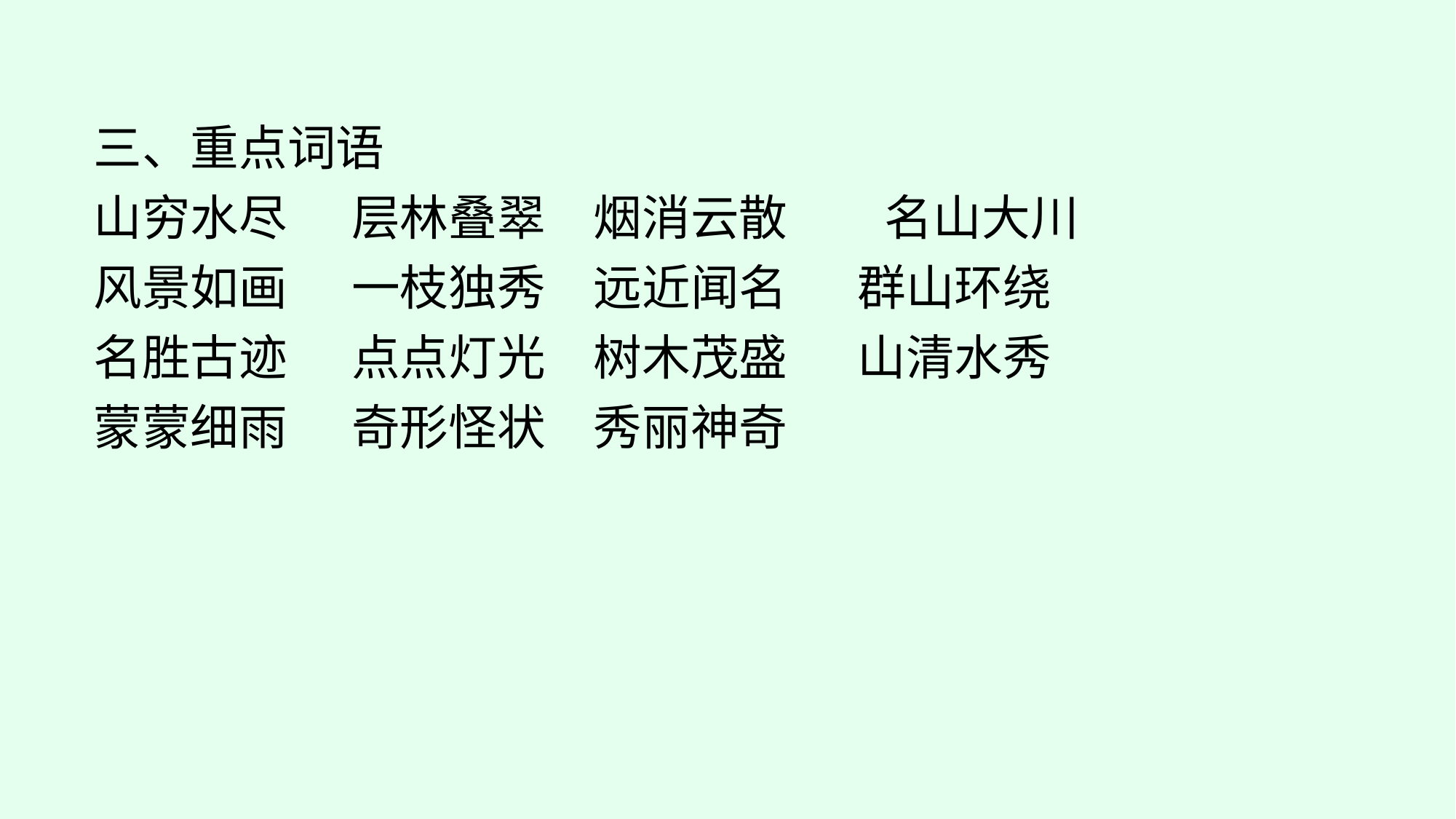

三、重点词语
山穷水尽	层林叠翠	烟消云散　　名山大川
风景如画	一枝独秀	远近闻名	群山环绕
名胜古迹	点点灯光	树木茂盛	山清水秀
蒙蒙细雨	奇形怪状	秀丽神奇